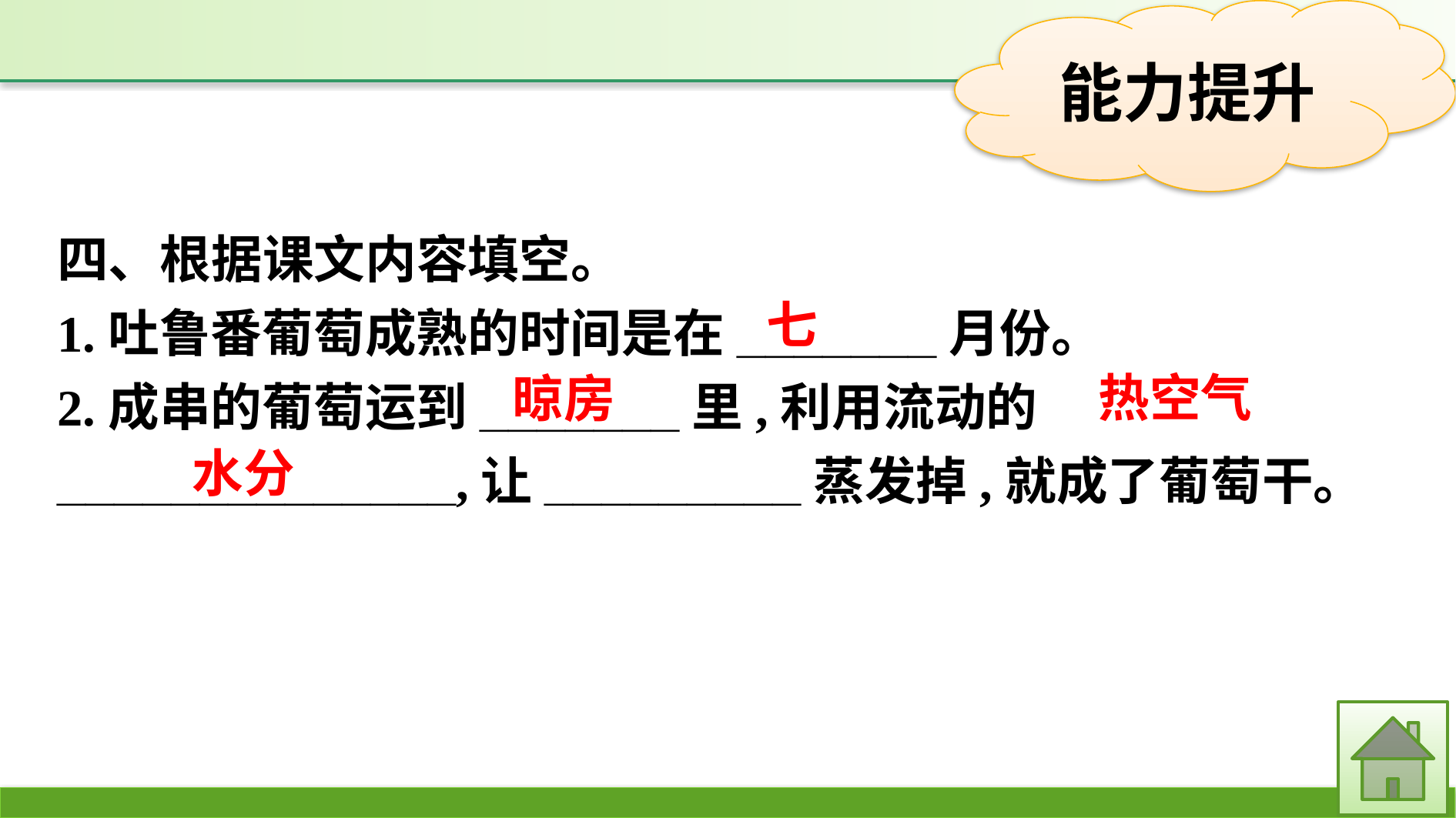

四、根据课文内容填空。
1.吐鲁番葡萄成熟的时间是在_______月份。
2.成串的葡萄运到_______里,利用流动的______________,让_________蒸发掉,就成了葡萄干。
七
热空气
晾房
水分